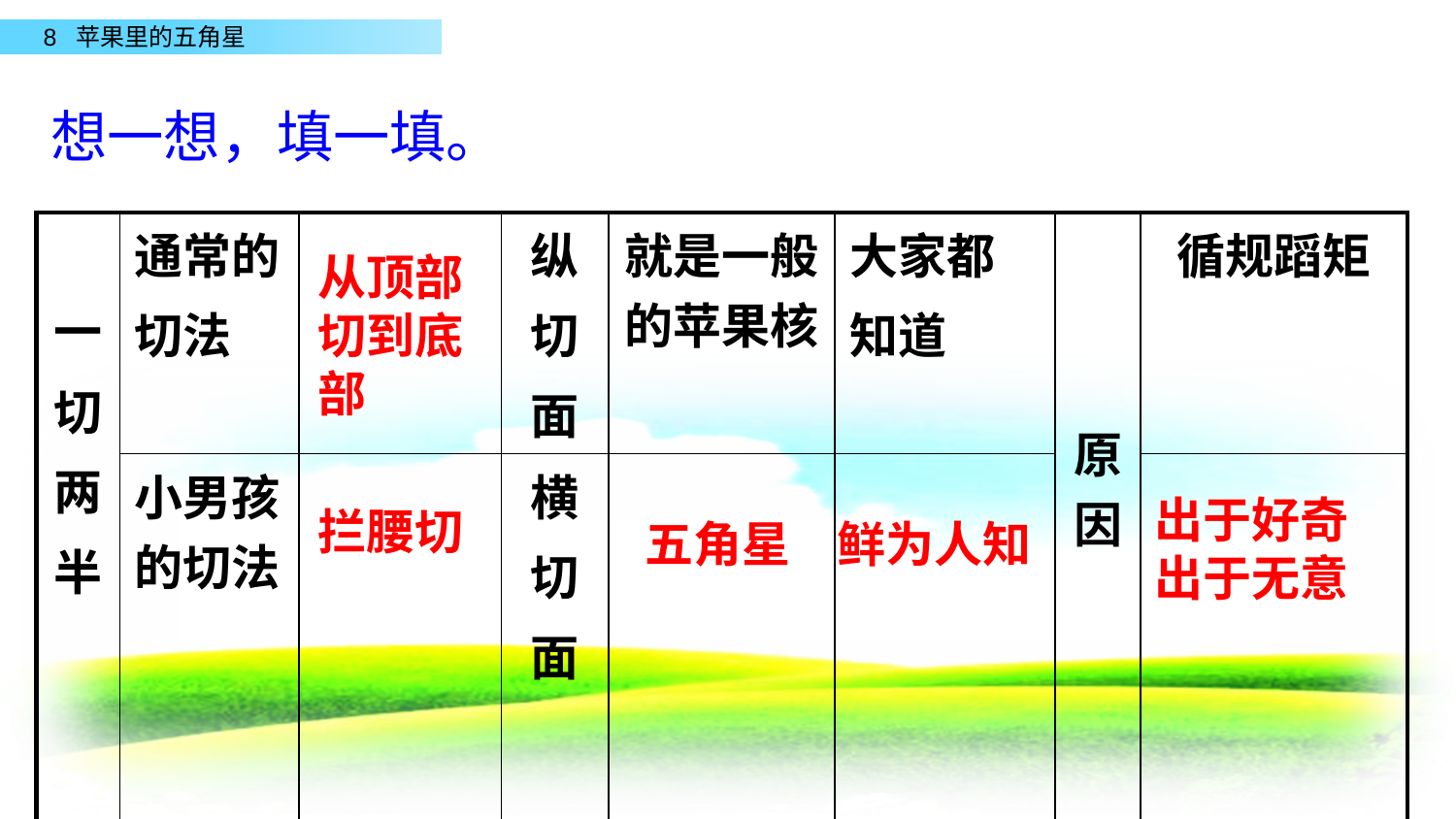

想一想，填一填。
| 一 切 两 半 | 通常的 切法 |  | 纵 切 面 | 就是一般的苹果核 | 大家都 知道 | 原 因 | 循规蹈矩 |
| --- | --- | --- | --- | --- | --- | --- | --- |
|  | 小男孩的切法 |  | 横 切 面 |  |  |  |  |
从顶部切到底部
出于好奇出于无意
拦腰切
五角星
鲜为人知